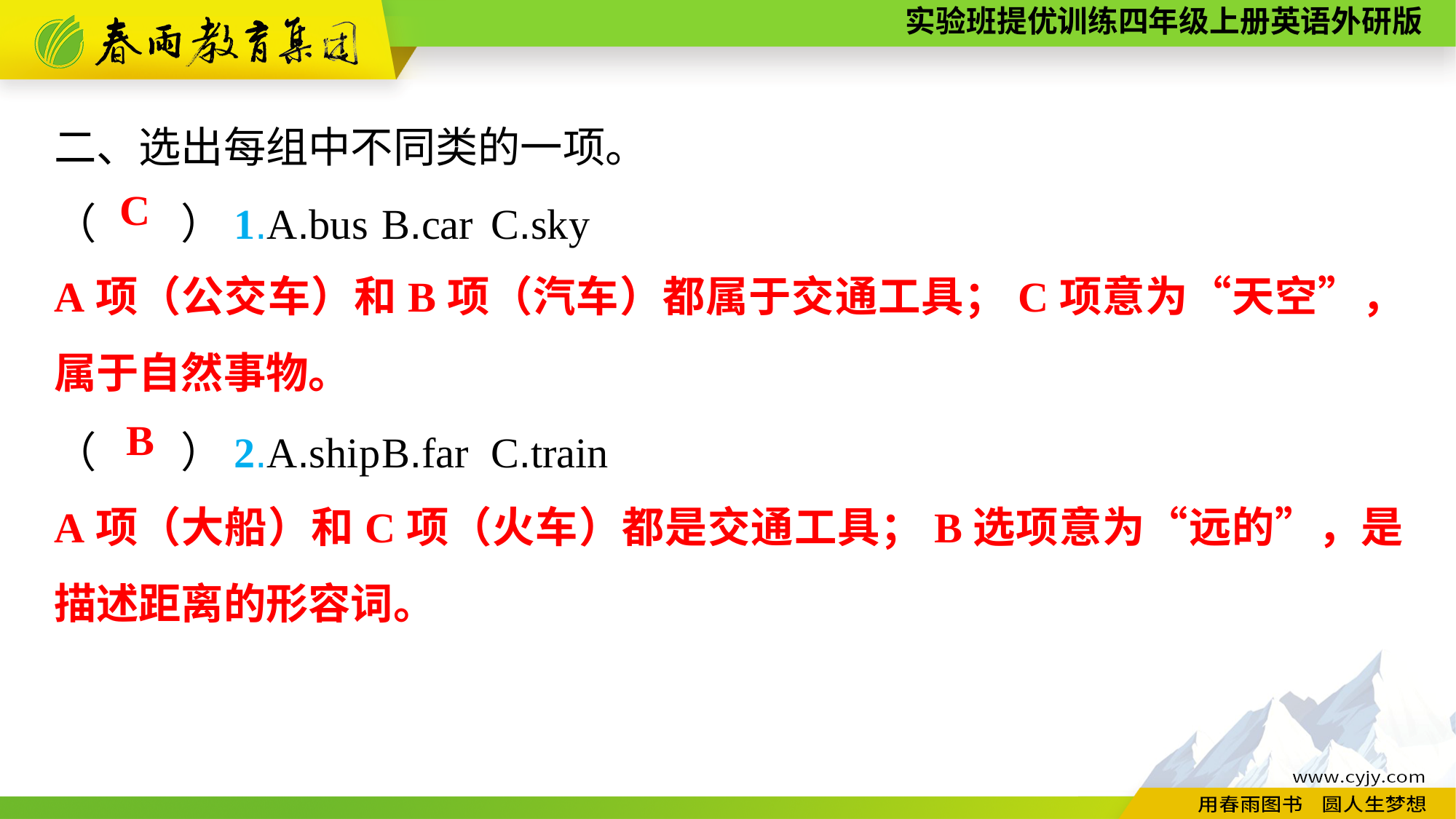

二、选出每组中不同类的一项。
（　　）1.A.bus	B.car	C.sky

（　　）2.A.ship	B.far	C.train

C
A项（公交车）和B项（汽车）都属于交通工具；C项意为“天空”，属于自然事物。
B
A项（大船）和C项（火车）都是交通工具；B选项意为“远的”，是描述距离的形容词。